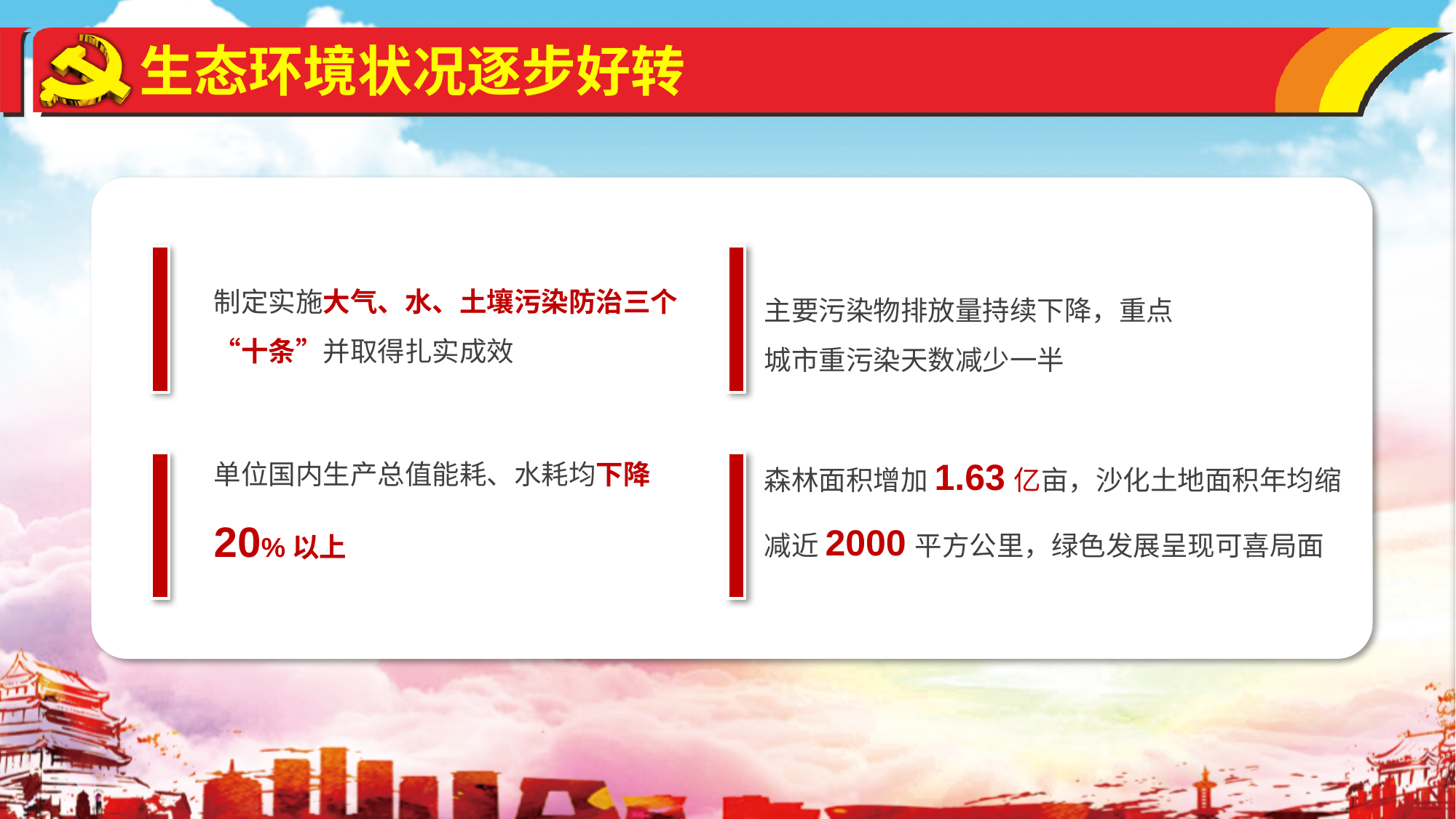

生态环境状况逐步好转

制定实施大气、水、土壤污染防治三个“十条”并取得扎实成效
主要污染物排放量持续下降，重点城市重污染天数减少一半
森林面积增加1.63亿亩，沙化土地面积年均缩减近2000平方公里，绿色发展呈现可喜局面
单位国内生产总值能耗、水耗均下降20%以上